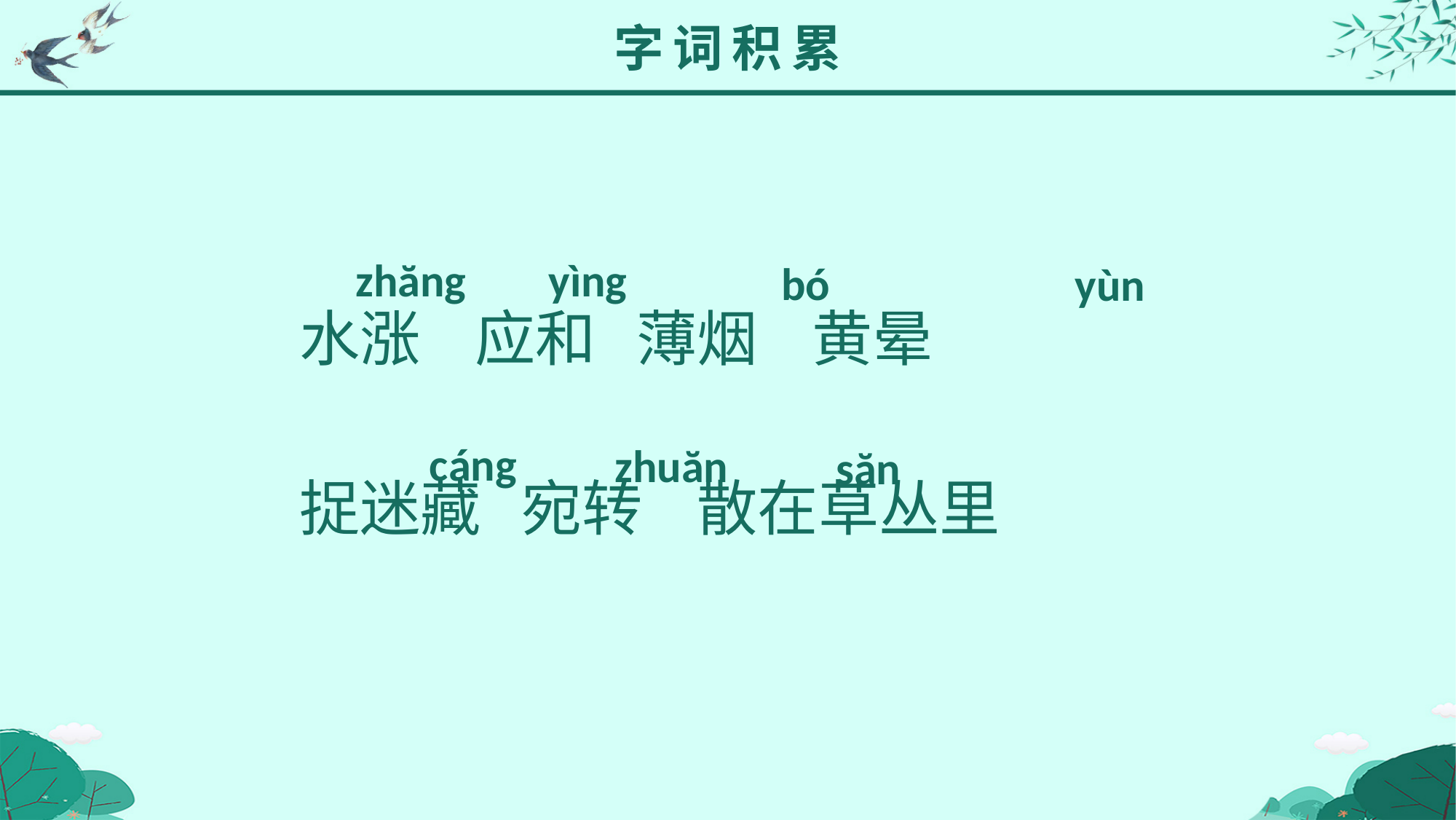

字词积累

  水涨    应和   薄烟    黄晕

  捉迷藏   宛转    散在草丛里
yìng
zhăng
bó
yùn
cáng
zhuăn
săn